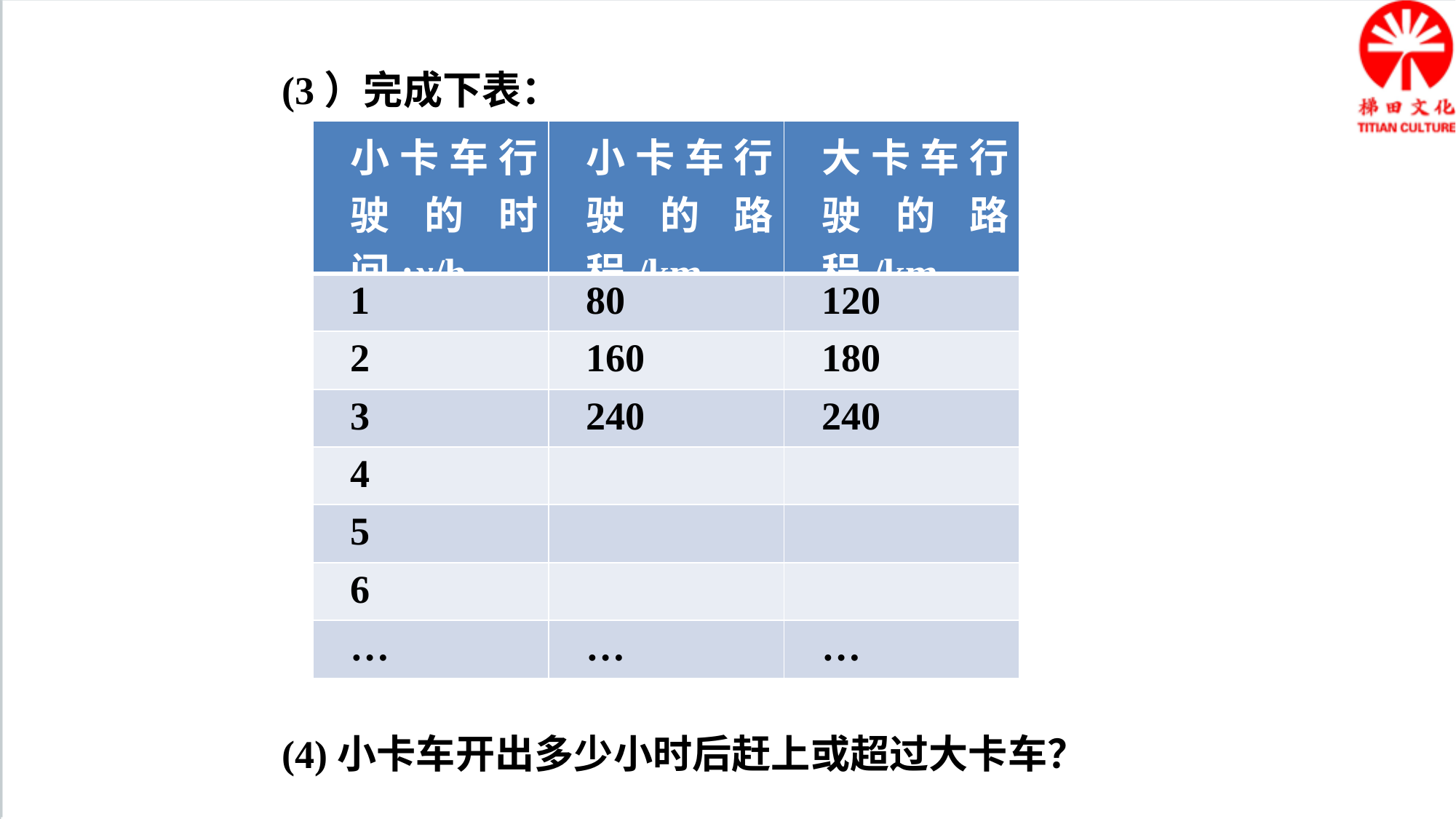

(3）完成下表：
| 小卡车行驶的时间:x/h | 小卡车行驶的路程/km | 大卡车行驶的路程/km |
| --- | --- | --- |
| 1 | 80 | 120 |
| 2 | 160 | 180 |
| 3 | 240 | 240 |
| 4 |  |  |
| 5 |  |  |
| 6 |  |  |
| … | … | … |
(4)小卡车开出多少小时后赶上或超过大卡车？